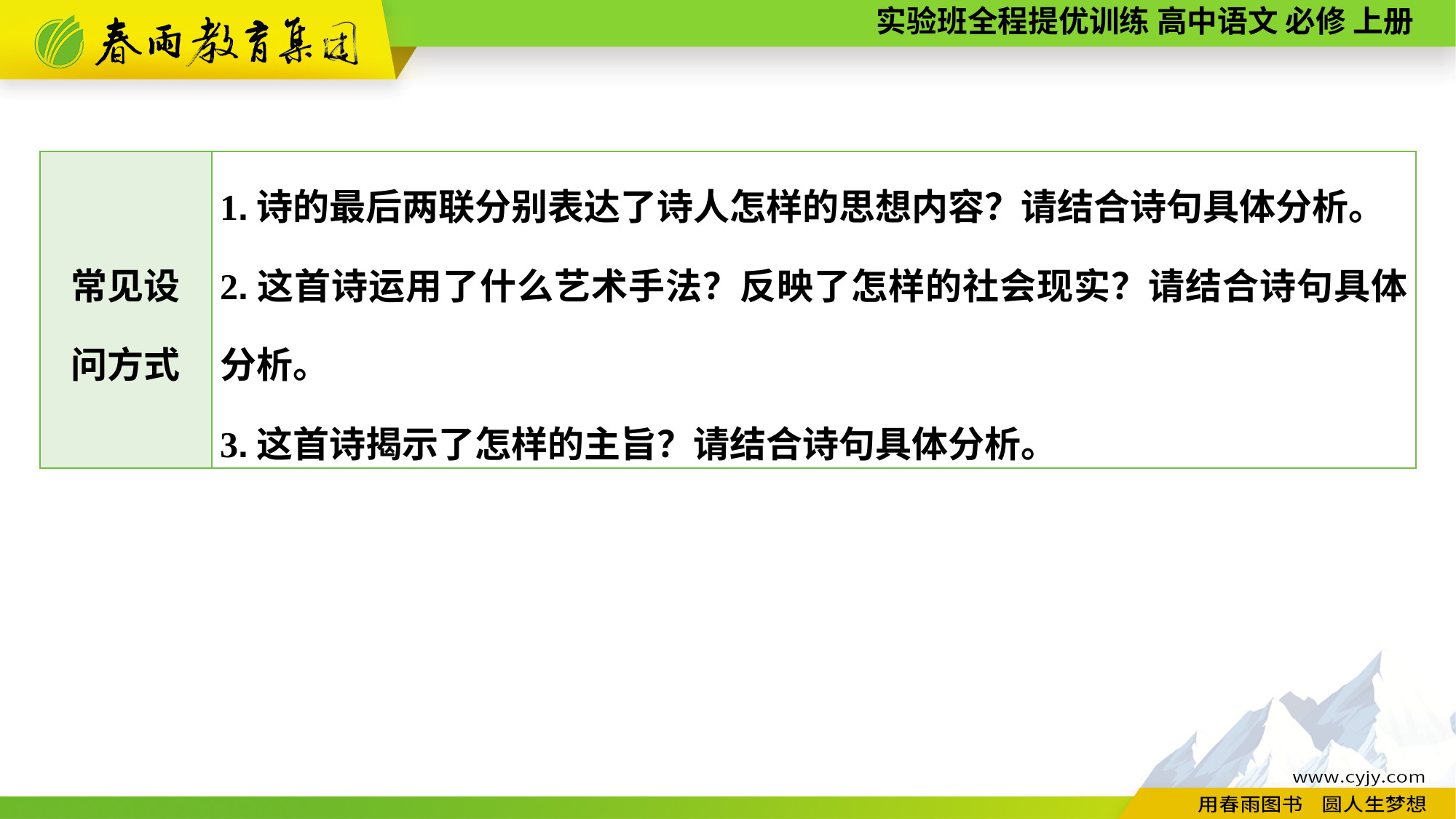

| 常见设 问方式 | 1.诗的最后两联分别表达了诗人怎样的思想内容？请结合诗句具体分析。 2.这首诗运用了什么艺术手法？反映了怎样的社会现实？请结合诗句具体分析。 3.这首诗揭示了怎样的主旨？请结合诗句具体分析。 |
| --- | --- |